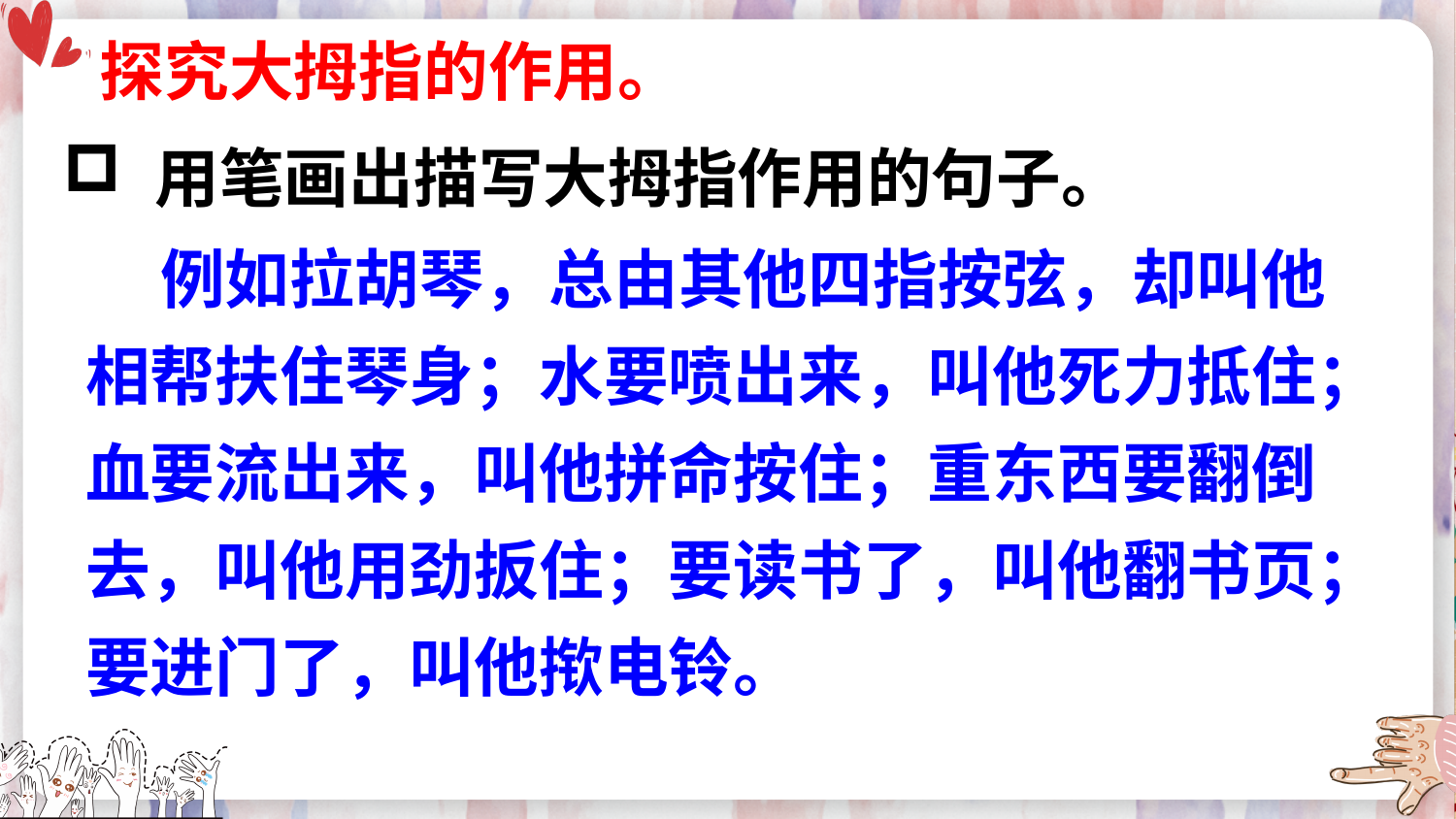

探究大拇指的作用。
用笔画出描写大拇指作用的句子。
    例如拉胡琴，总由其他四指按弦，却叫他相帮扶住琴身；水要喷出来，叫他死力抵住；血要流出来，叫他拼命按住；重东西要翻倒去，叫他用劲扳住；要读书了，叫他翻书页；要进门了，叫他揿电铃。